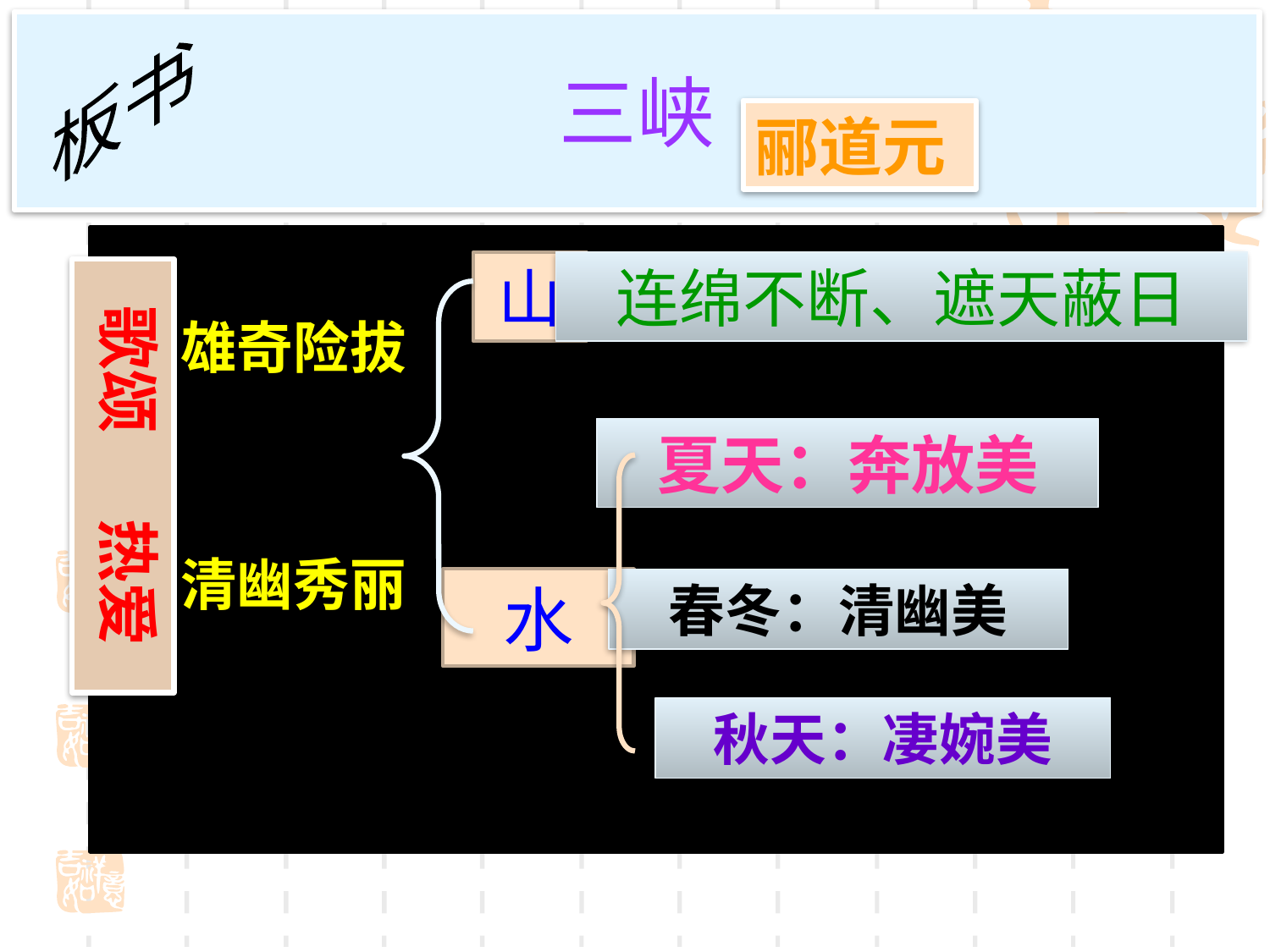

# 三峡
板书
郦道元

     雄奇险拔

     清幽秀丽
山
连绵不断、遮天蔽日
歌颂      热爱

夏天：奔放美

水
春冬：清幽美
秋天：凄婉美